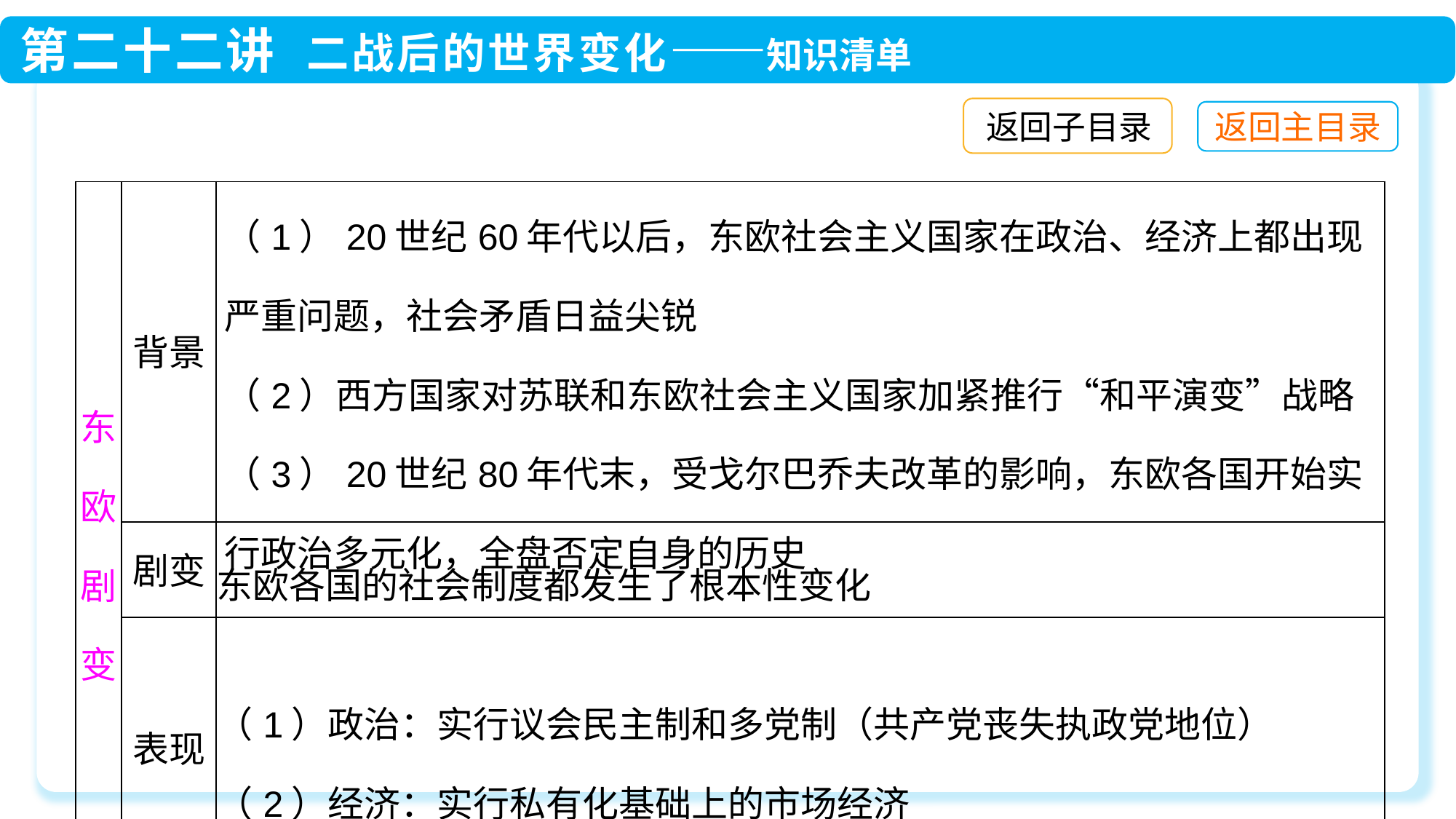

返回子目录
| 东欧剧变 | 背景 | （1）20世纪60年代以后，东欧社会主义国家在政治、经济上都出现严重问题，社会矛盾日益尖锐 （2）西方国家对苏联和东欧社会主义国家加紧推行“和平演变”战略 （3）20世纪80年代末，受戈尔巴乔夫改革的影响，东欧各国开始实行政治多元化，全盘否定自身的历史 |
| --- | --- | --- |
|  | 剧变 | 东欧各国的社会制度都发生了根本性变化 |
|  | 表现 | （1）政治：实行议会民主制和多党制（共产党丧失执政党地位） （2）经济：实行私有化基础上的市场经济 |